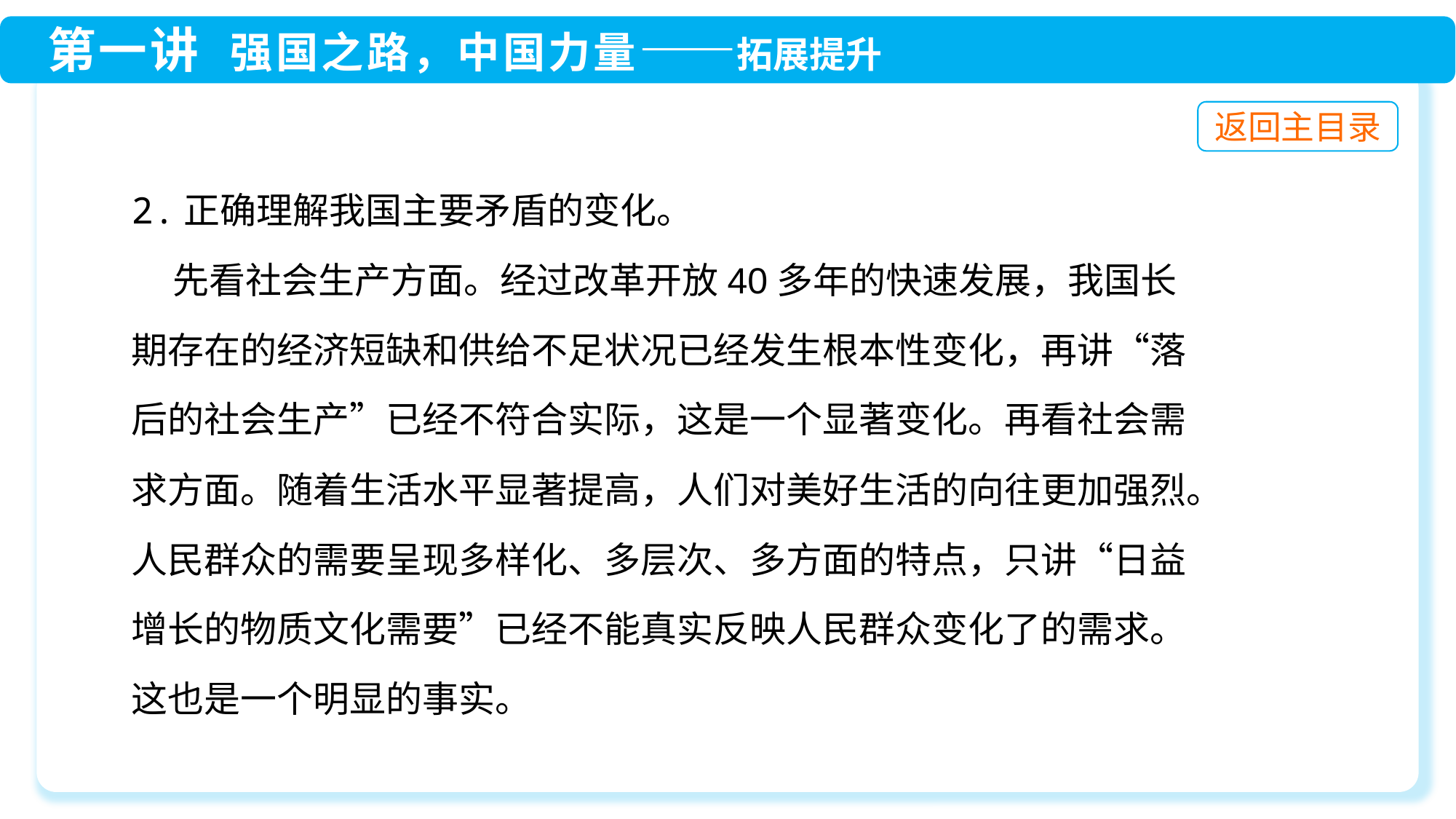

2.正确理解我国主要矛盾的变化。
    先看社会生产方面。经过改革开放40多年的快速发展，我国长期存在的经济短缺和供给不足状况已经发生根本性变化，再讲“落后的社会生产”已经不符合实际，这是一个显著变化。再看社会需求方面。随着生活水平显著提高，人们对美好生活的向往更加强烈。人民群众的需要呈现多样化、多层次、多方面的特点，只讲“日益增长的物质文化需要”已经不能真实反映人民群众变化了的需求。这也是一个明显的事实。